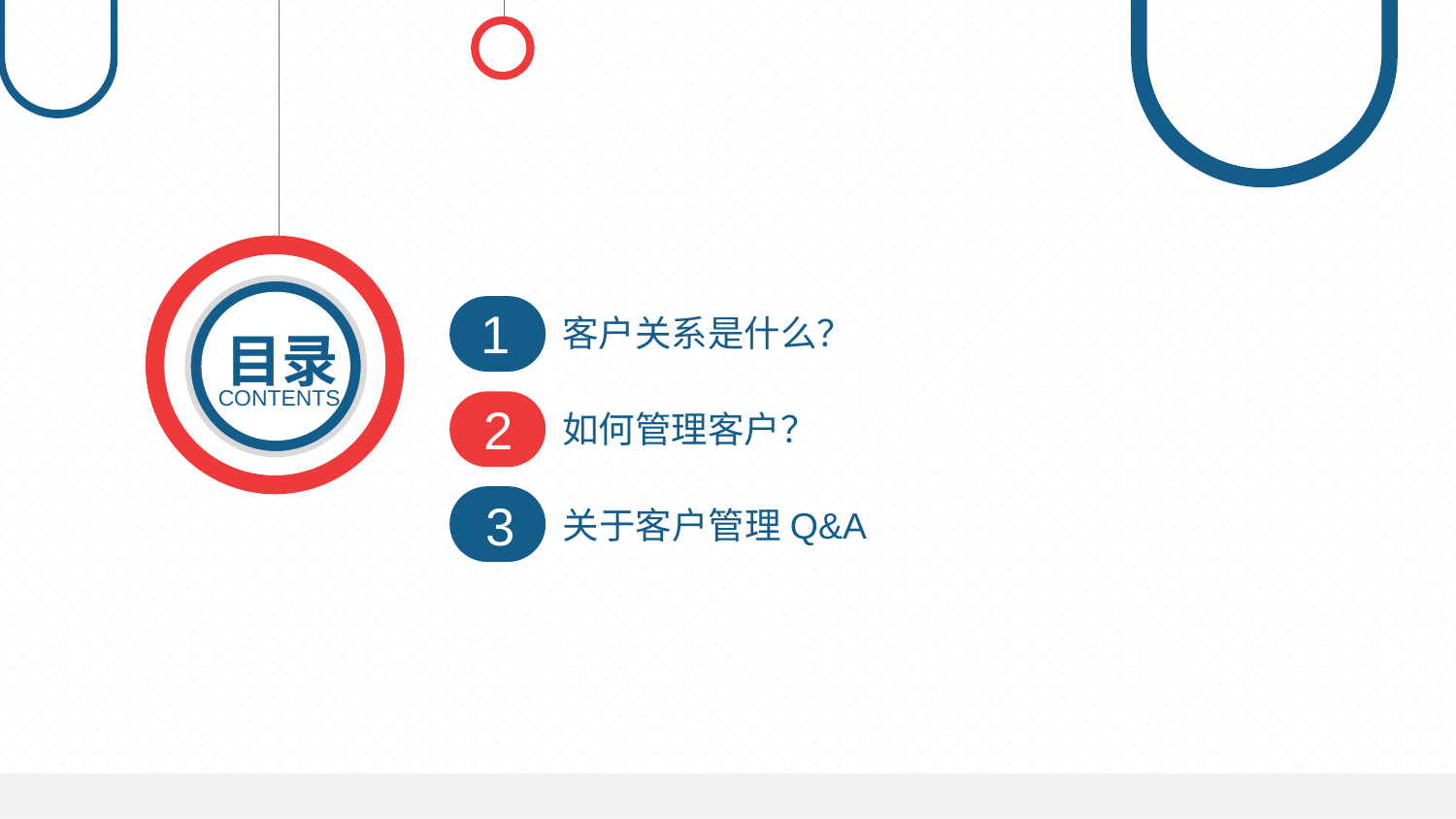

目录
CONTENTS
1

客户关系是什么？
2

如何管理客户？
3

关于客户管理Q&A